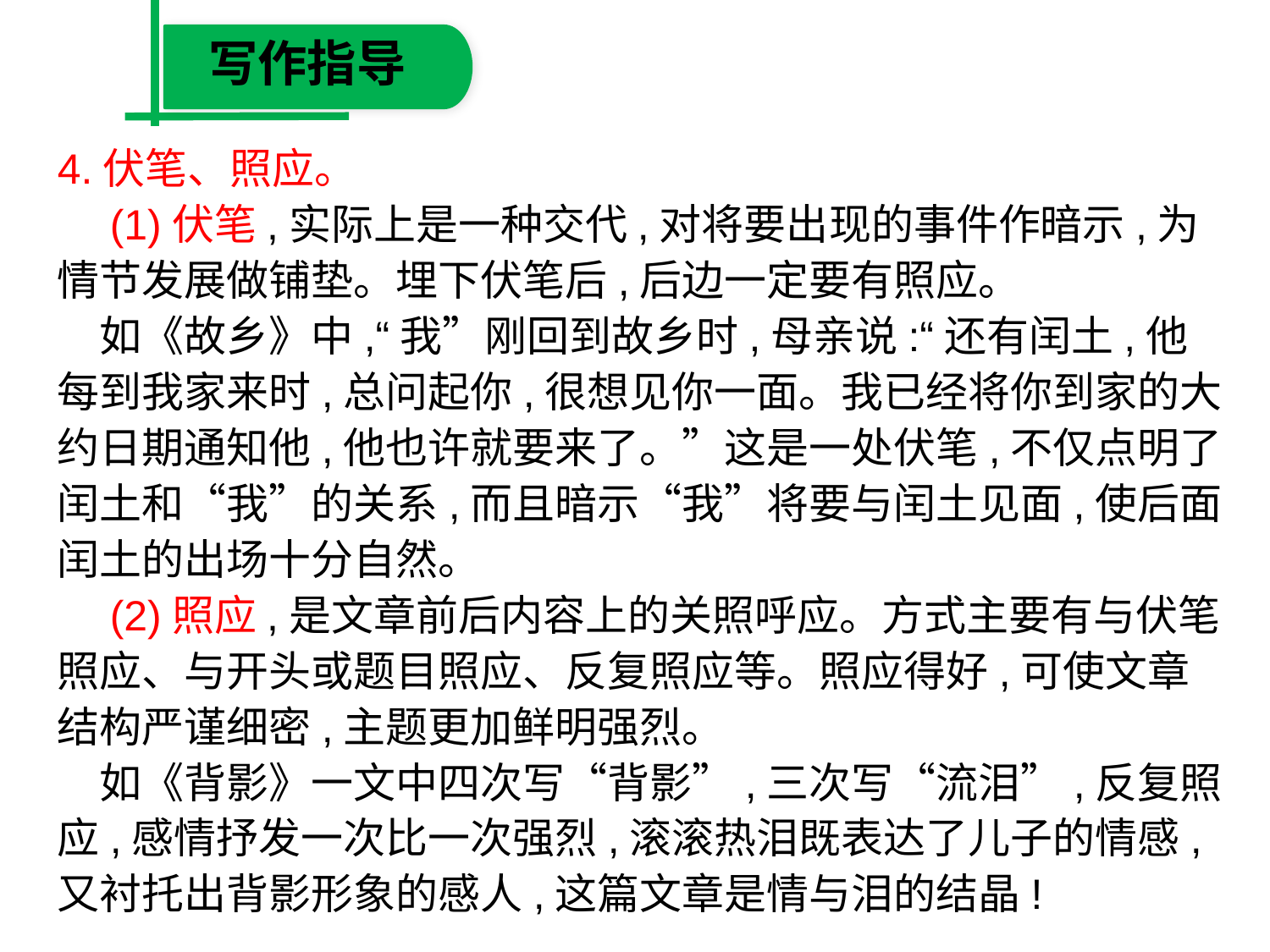

写作指导
4.伏笔、照应。
　(1)伏笔,实际上是一种交代,对将要出现的事件作暗示,为情节发展做铺垫。埋下伏笔后,后边一定要有照应。
　如《故乡》中,“我”刚回到故乡时,母亲说:“还有闰土,他每到我家来时,总问起你,很想见你一面。我已经将你到家的大约日期通知他,他也许就要来了。”这是一处伏笔,不仅点明了闰土和“我”的关系,而且暗示“我”将要与闰土见面,使后面闰土的出场十分自然。
　(2)照应,是文章前后内容上的关照呼应。方式主要有与伏笔照应、与开头或题目照应、反复照应等。照应得好,可使文章结构严谨细密,主题更加鲜明强烈。
　如《背影》一文中四次写“背影”,三次写“流泪”,反复照应,感情抒发一次比一次强烈,滚滚热泪既表达了儿子的情感,又衬托出背影形象的感人,这篇文章是情与泪的结晶!